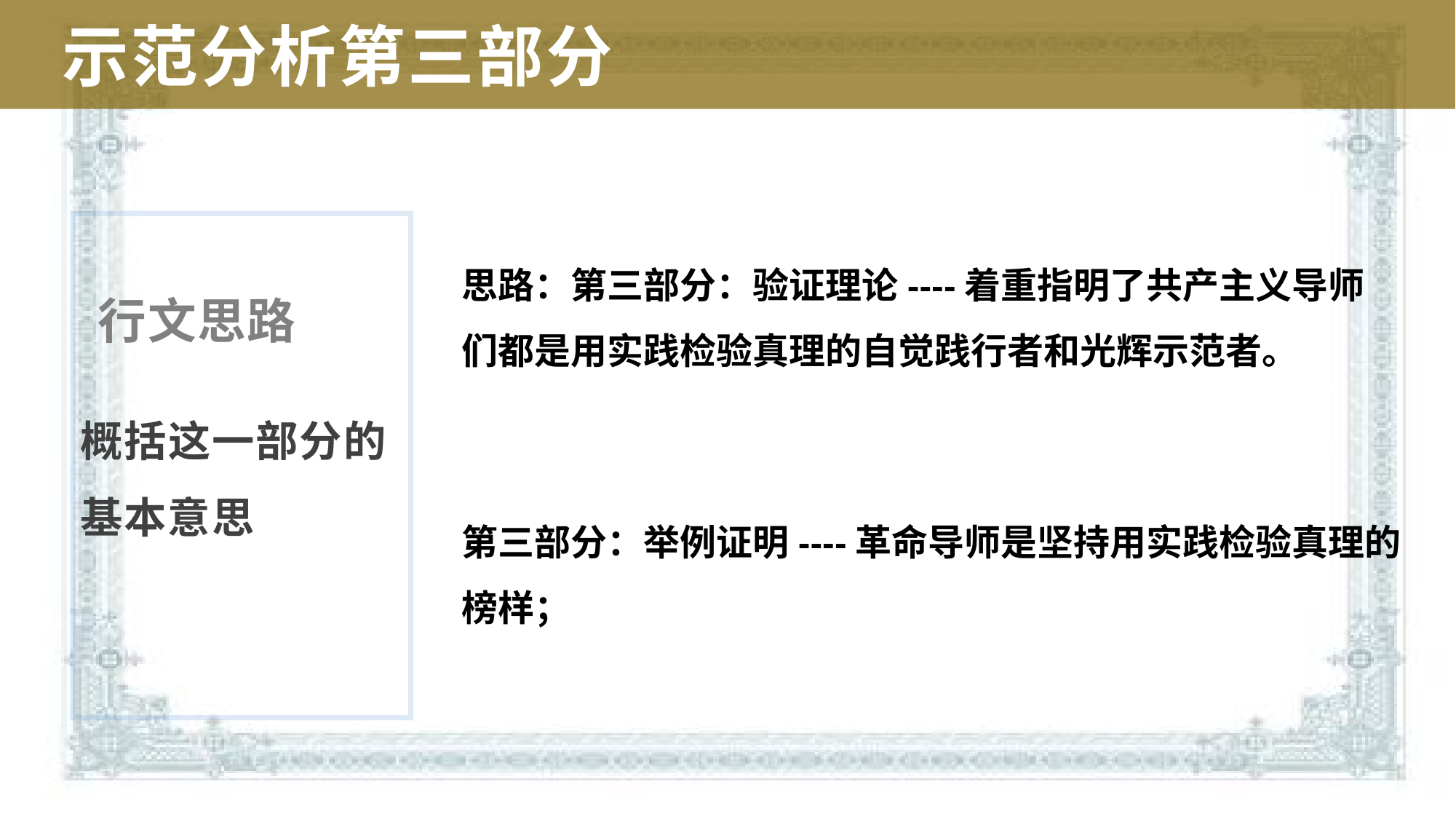

示范分析第三部分

思路：第三部分：验证理论----着重指明了共产主义导师们都是用实践检验真理的自觉践行者和光辉示范者。
行文思路
概括这一部分的基本意思
第三部分：举例证明----革命导师是坚持用实践检验真理的榜样；